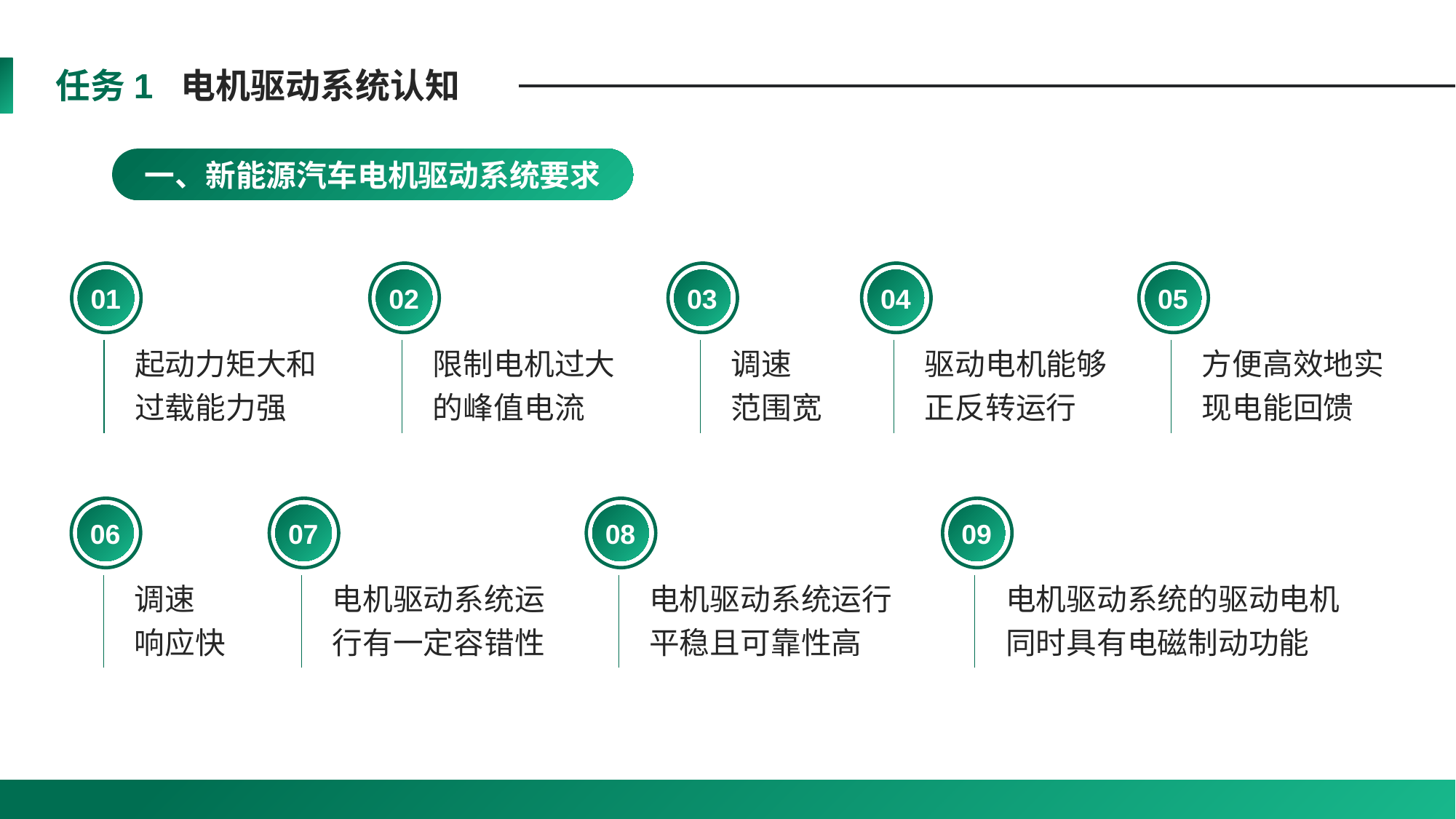

任务1  电机驱动系统认知
一、新能源汽车电机驱动系统要求

01
起动力矩大和过载能力强

02
限制电机过大的峰值电流

03
调速
范围宽

04
驱动电机能够正反转运行

05
方便高效地实现电能回馈

06
调速
响应快

07
电机驱动系统运行有一定容错性

08
电机驱动系统运行平稳且可靠性高

09
电机驱动系统的驱动电机同时具有电磁制动功能